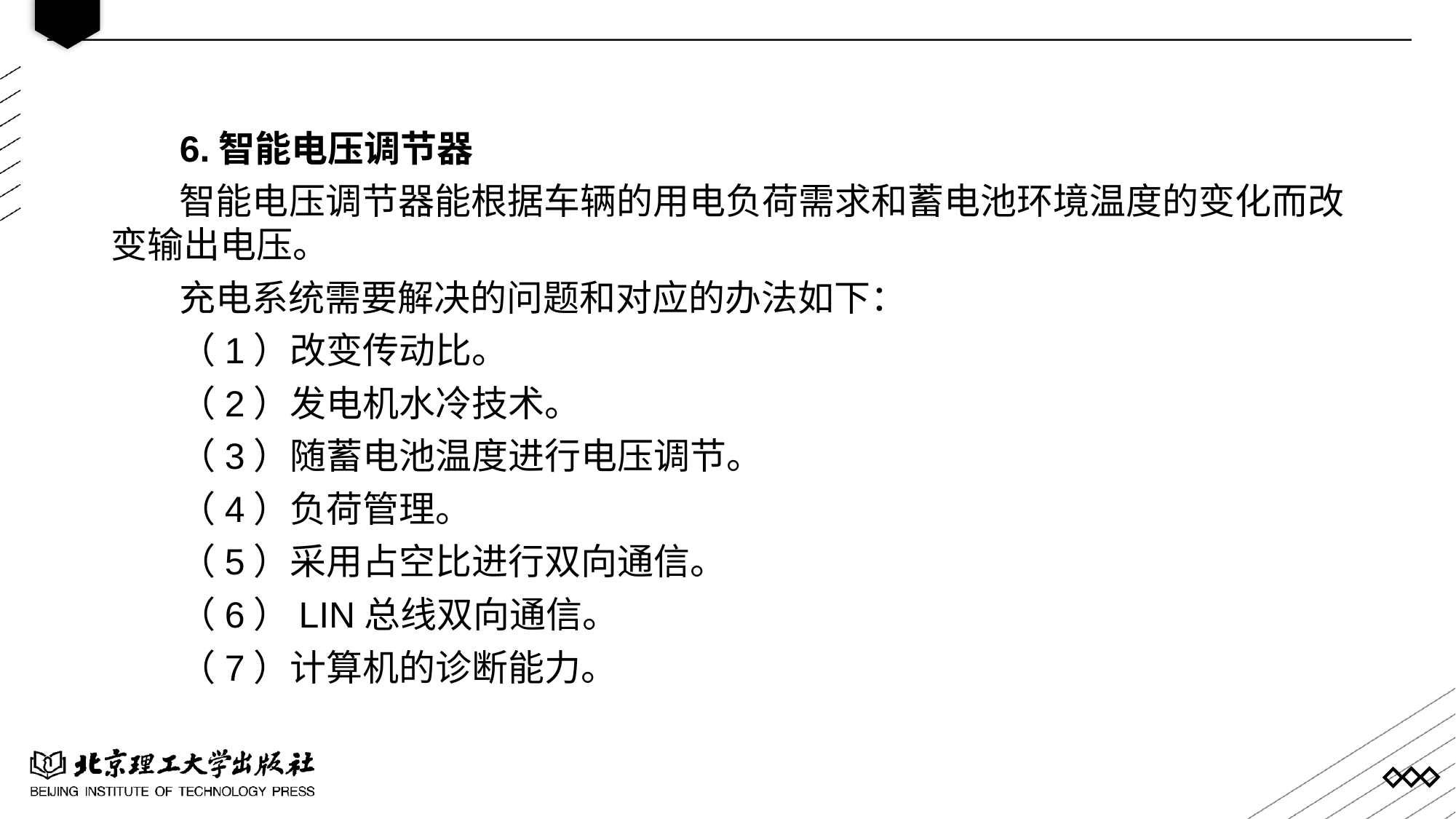

6.智能电压调节器
智能电压调节器能根据车辆的用电负荷需求和蓄电池环境温度的变化而改变输出电压。
充电系统需要解决的问题和对应的办法如下：
（1）改变传动比。
（2）发电机水冷技术。
（3）随蓄电池温度进行电压调节。
（4）负荷管理。
（5）采用占空比进行双向通信。
（6）LIN总线双向通信。
（7）计算机的诊断能力。